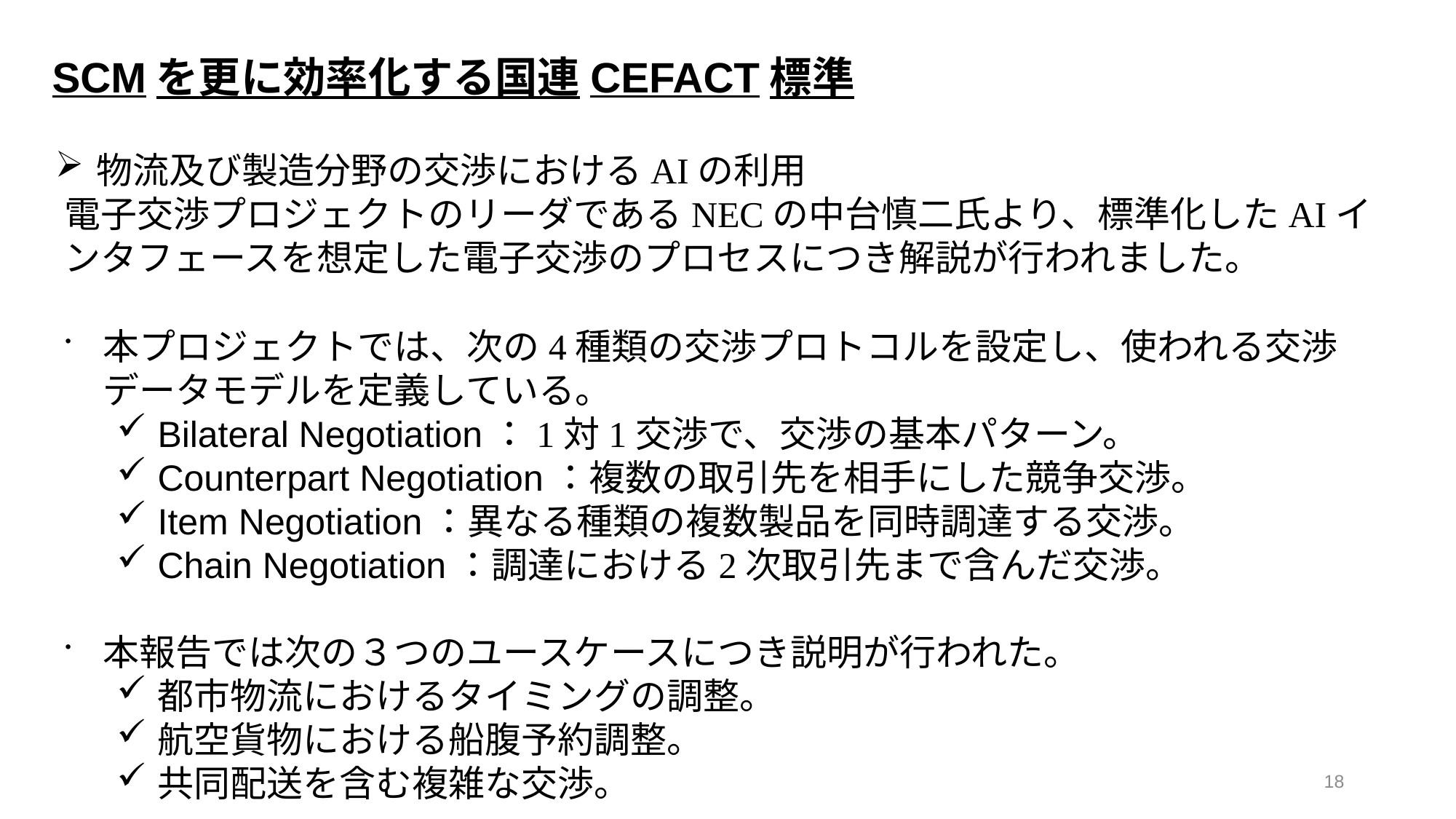

SCMを更に効率化する国連CEFACT標準
物流及び製造分野の交渉におけるAIの利用
電子交渉プロジェクトのリーダであるNECの中台慎二氏より、標準化したAIインタフェースを想定した電子交渉のプロセスにつき解説が行われました。

本プロジェクトでは、次の4種類の交渉プロトコルを設定し、使われる交渉データモデルを定義している。
Bilateral Negotiation：1対1交渉で、交渉の基本パターン。
Counterpart Negotiation：複数の取引先を相手にした競争交渉。
Item Negotiation：異なる種類の複数製品を同時調達する交渉。
Chain Negotiation：調達における2次取引先まで含んだ交渉。

本報告では次の３つのユースケースにつき説明が行われた。
都市物流におけるタイミングの調整。
航空貨物における船腹予約調整。
共同配送を含む複雑な交渉。

18